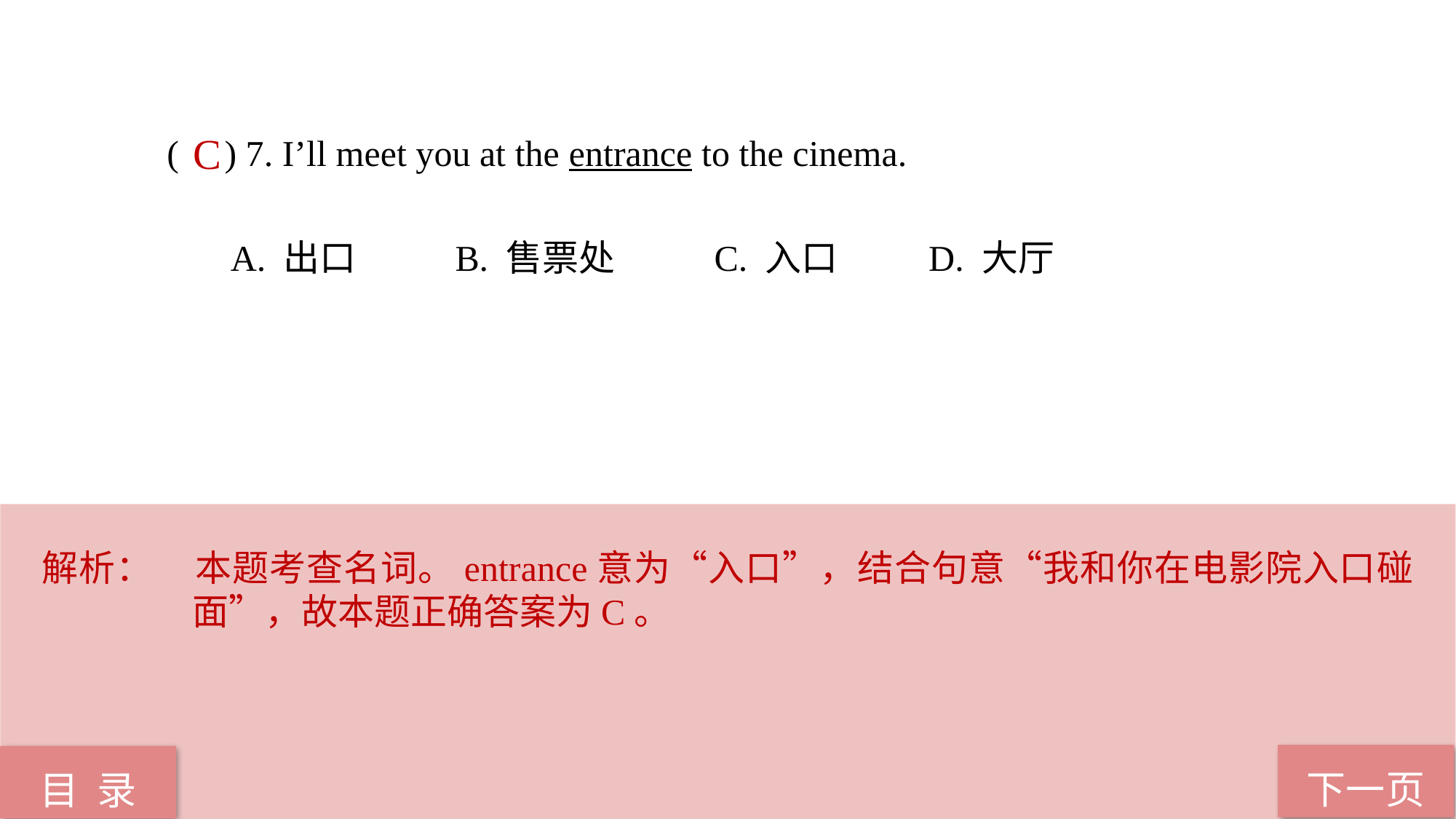

(     ) 7. I’ll meet you at the entrance to the cinema.

       A. 出口           B. 售票处           C. 入口          D. 大厅
C
解析：	本题考查名词。entrance意为“入口”，结合句意“我和你在电影院入口碰面”，故本题正确答案为C。